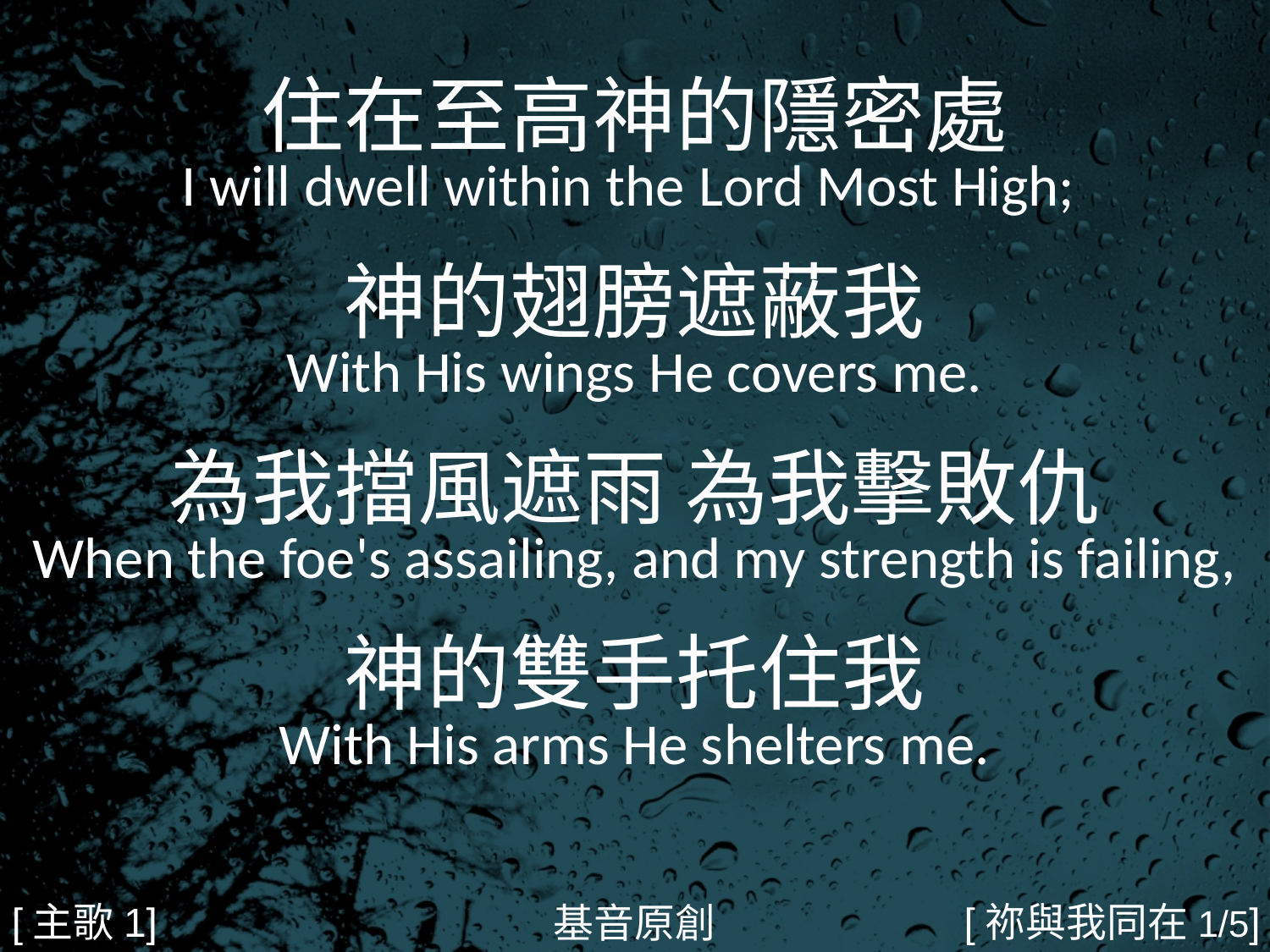

住在至高神的隱密處
I will dwell within the Lord Most High;

神的翅膀遮蔽我
With His wings He covers me.

為我擋風遮雨 為我擊敗仇
When the foe's assailing, and my strength is failing,

神的雙手托住我
With His arms He shelters me.
#

[主歌1]
[祢與我同在1/5]
基音原創